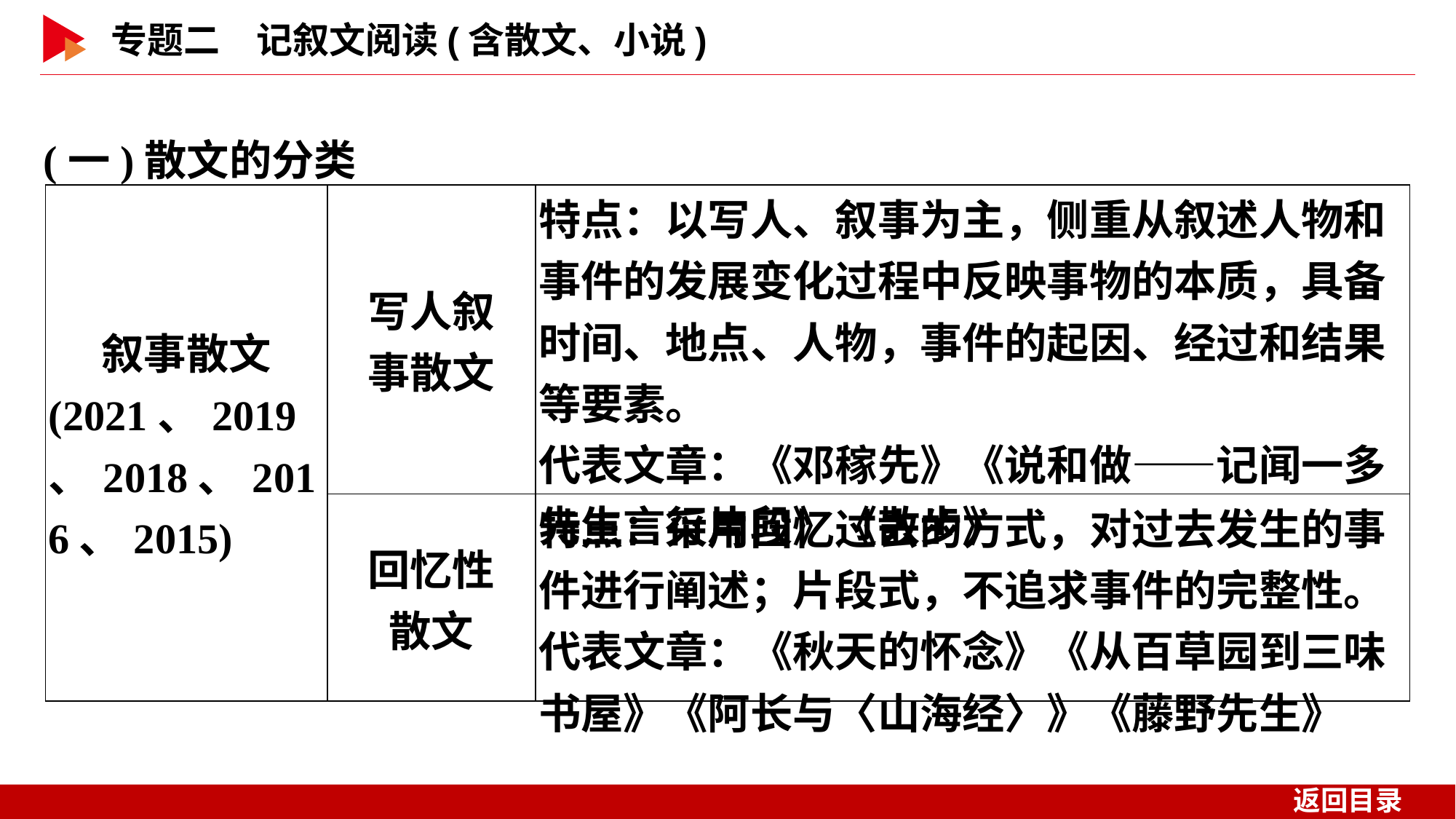

(一)散文的分类
| 叙事散文 (2021、2019、2018、2016、2015) | 写人叙 事散文 | 特点：以写人、叙事为主，侧重从叙述人物和事件的发展变化过程中反映事物的本质，具备时间、地点、人物，事件的起因、经过和结果等要素。 代表文章：《邓稼先》《说和做——记闻一多先生言行片段》《散步》 |
| --- | --- | --- |
|  | 回忆性 散文 | 特点：采用回忆过去的方式，对过去发生的事件进行阐述；片段式，不追求事件的完整性。 代表文章：《秋天的怀念》《从百草园到三味书屋》《阿长与〈山海经〉》《藤野先生》 |